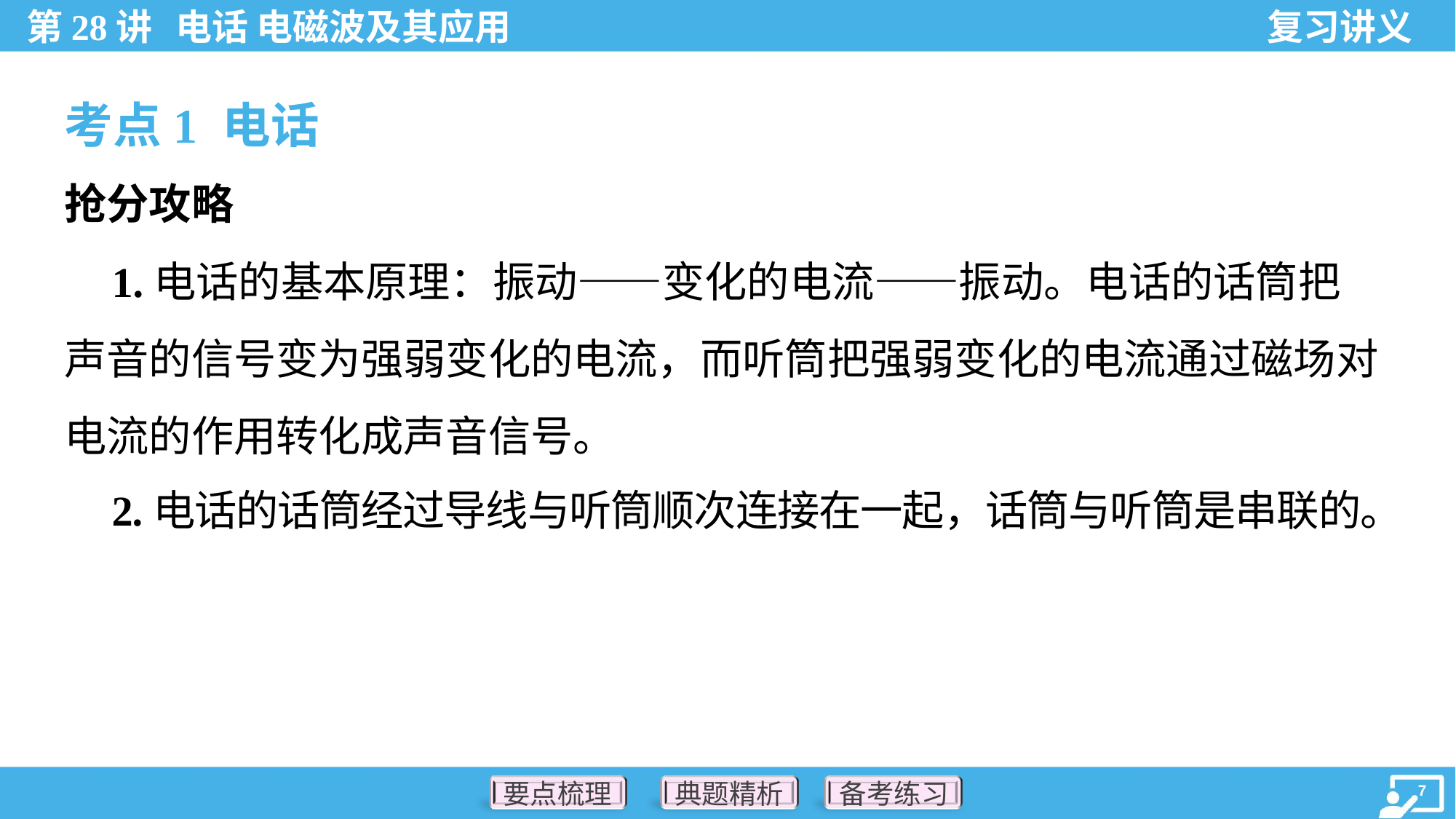

考点1 电话
抢分攻略
    1.电话的基本原理：振动——变化的电流——振动。电话的话筒把
声音的信号变为强弱变化的电流，而听筒把强弱变化的电流通过磁场对
电流的作用转化成声音信号。
    2.电话的话筒经过导线与听筒顺次连接在一起，话筒与听筒是串联的。